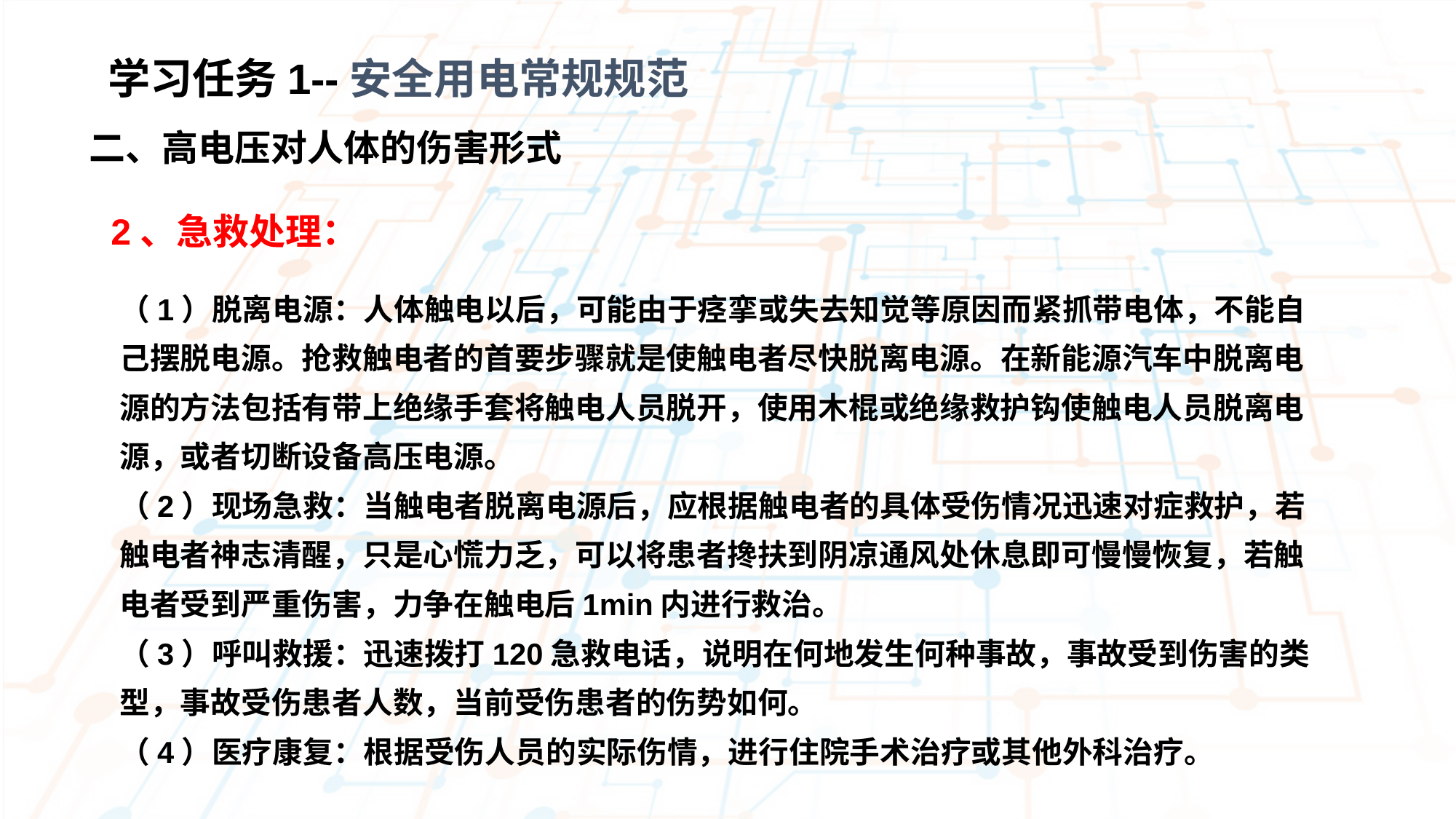

学习任务1--安全用电常规规范
二、高电压对人体的伤害形式

2、急救处理：
（1）脱离电源：人体触电以后，可能由于痉挛或失去知觉等原因而紧抓带电体，不能自己摆脱电源。抢救触电者的首要步骤就是使触电者尽快脱离电源。在新能源汽车中脱离电源的方法包括有带上绝缘手套将触电人员脱开，使用木棍或绝缘救护钩使触电人员脱离电源，或者切断设备高压电源。
（2）现场急救：当触电者脱离电源后，应根据触电者的具体受伤情况迅速对症救护，若触电者神志清醒，只是心慌力乏，可以将患者搀扶到阴凉通风处休息即可慢慢恢复，若触电者受到严重伤害，力争在触电后1min内进行救治。
（3）呼叫救援：迅速拨打120急救电话，说明在何地发生何种事故，事故受到伤害的类型，事故受伤患者人数，当前受伤患者的伤势如何。
（4）医疗康复：根据受伤人员的实际伤情，进行住院手术治疗或其他外科治疗。